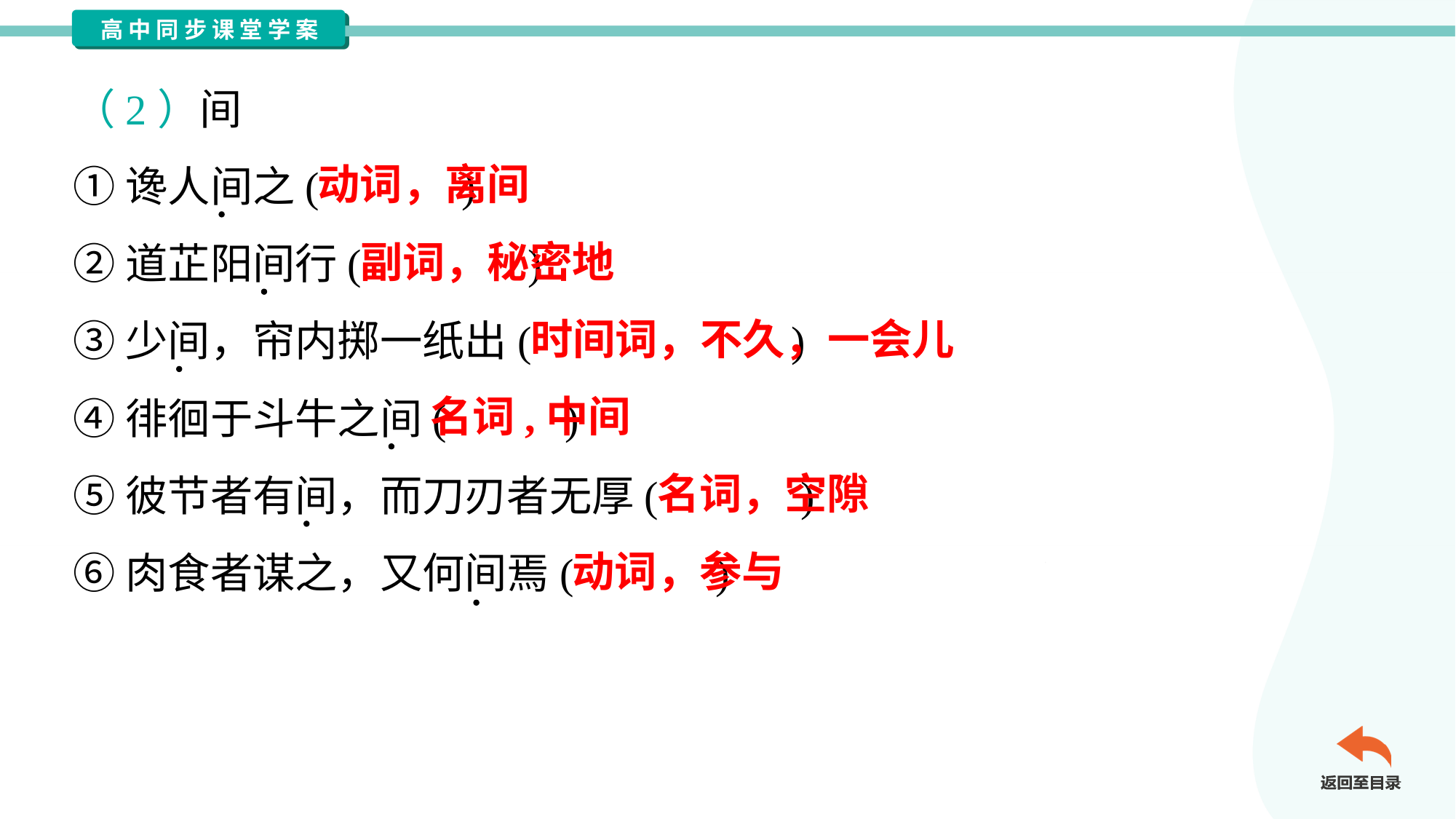

（2）间
①谗人间之(            )
②道芷阳间行(              )
③少间，帘内掷一纸出(                      )
④徘徊于斗牛之间(          )
⑤彼节者有间，而刀刃者无厚(            )
⑥肉食者谋之，又何间焉(            )
动词，离间
副词，秘密地

时间词，不久，一会儿

名词,中间

名词，空隙

动词，参与